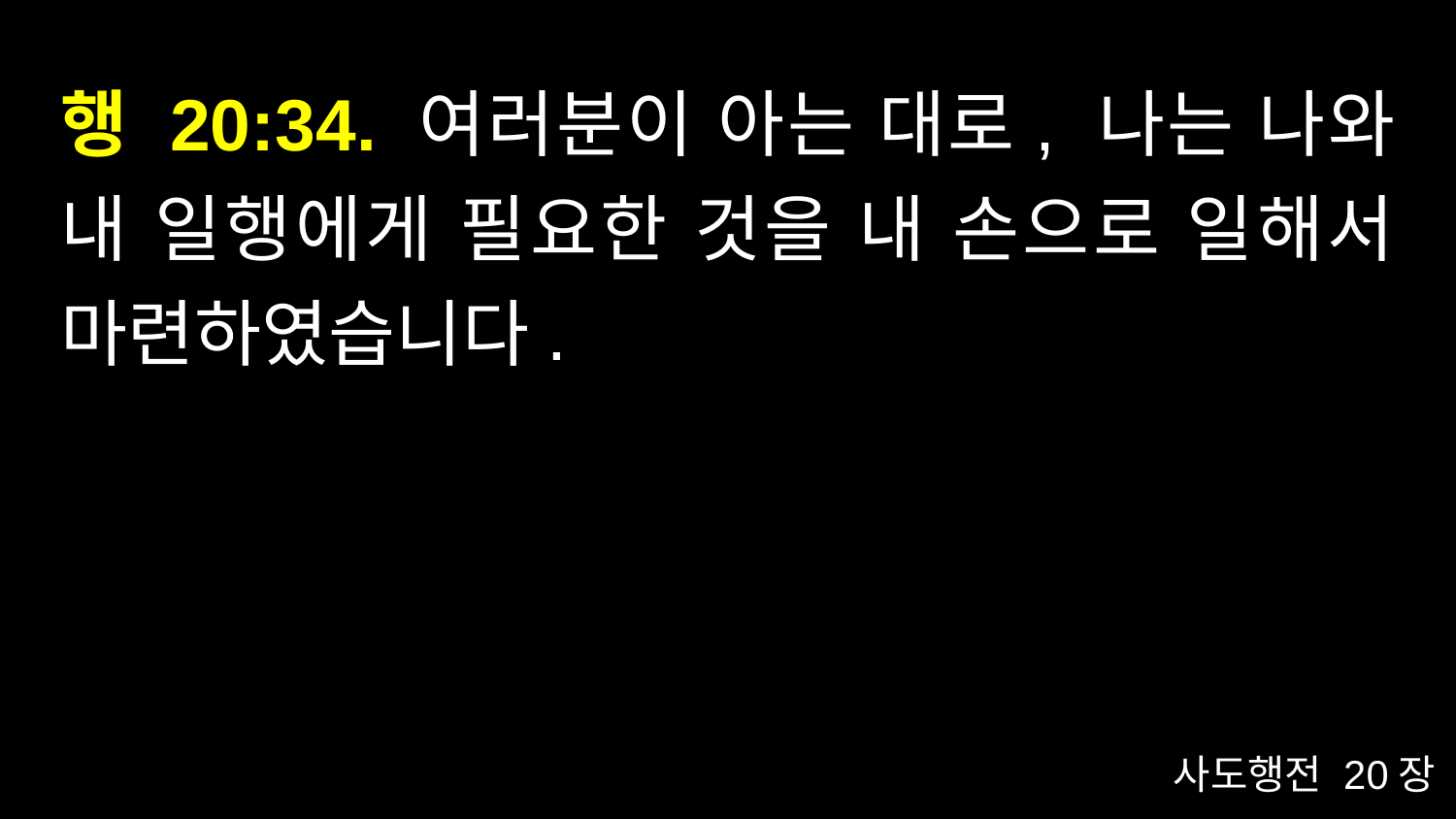

# 행 20:34. 여러분이 아는 대로, 나는 나와 내 일행에게 필요한 것을 내 손으로 일해서 마련하였습니다.
사도행전 20장